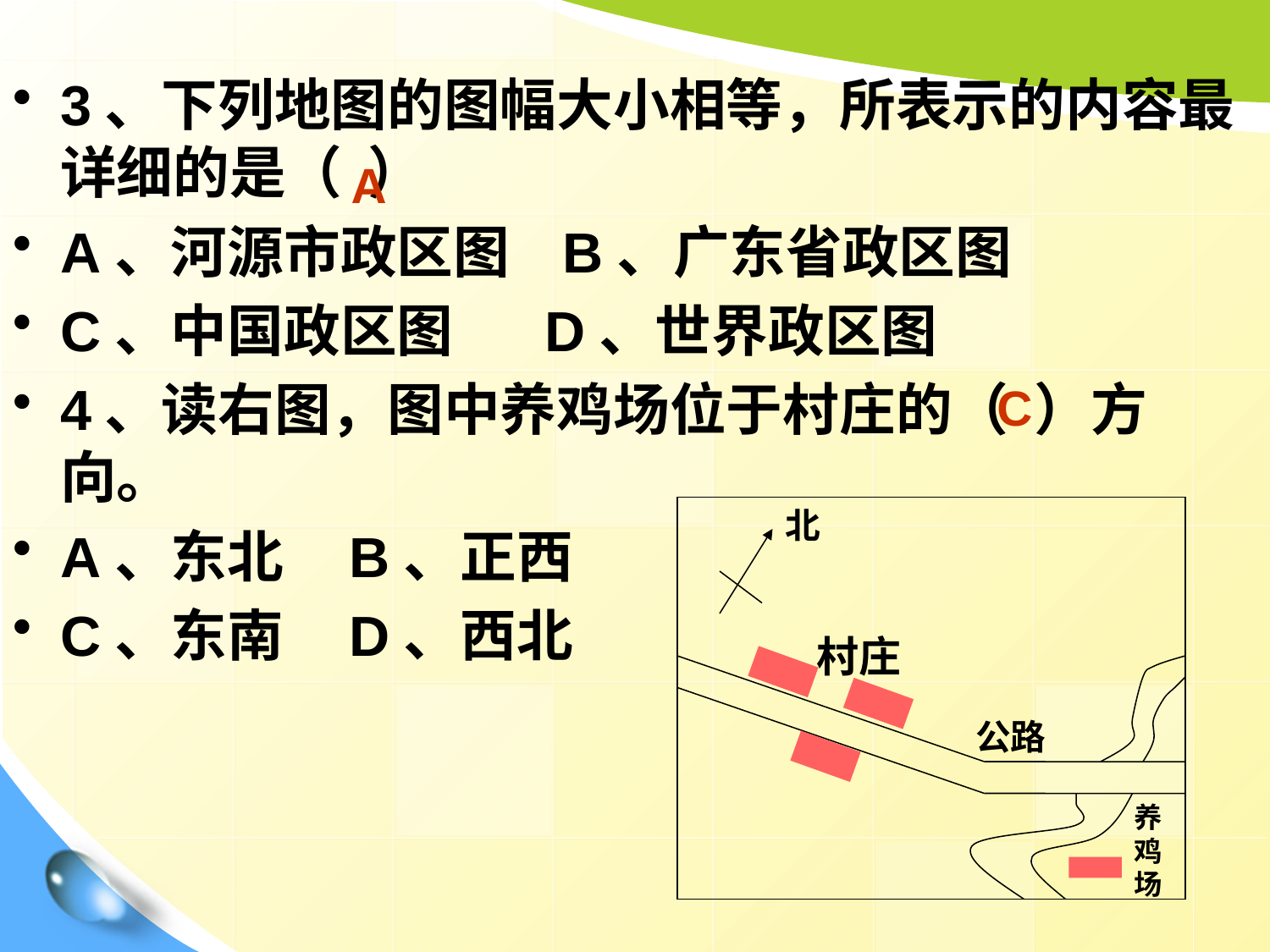

3、下列地图的图幅大小相等，所表示的内容最详细的是（  ）
A、河源市政区图   B、广东省政区图
C、中国政区图      D、世界政区图
4、读右图，图中养鸡场位于村庄的（  ）方向。
A、东北    B、正西
C、东南    D、西北
A
C

北

村庄

公路

养鸡场